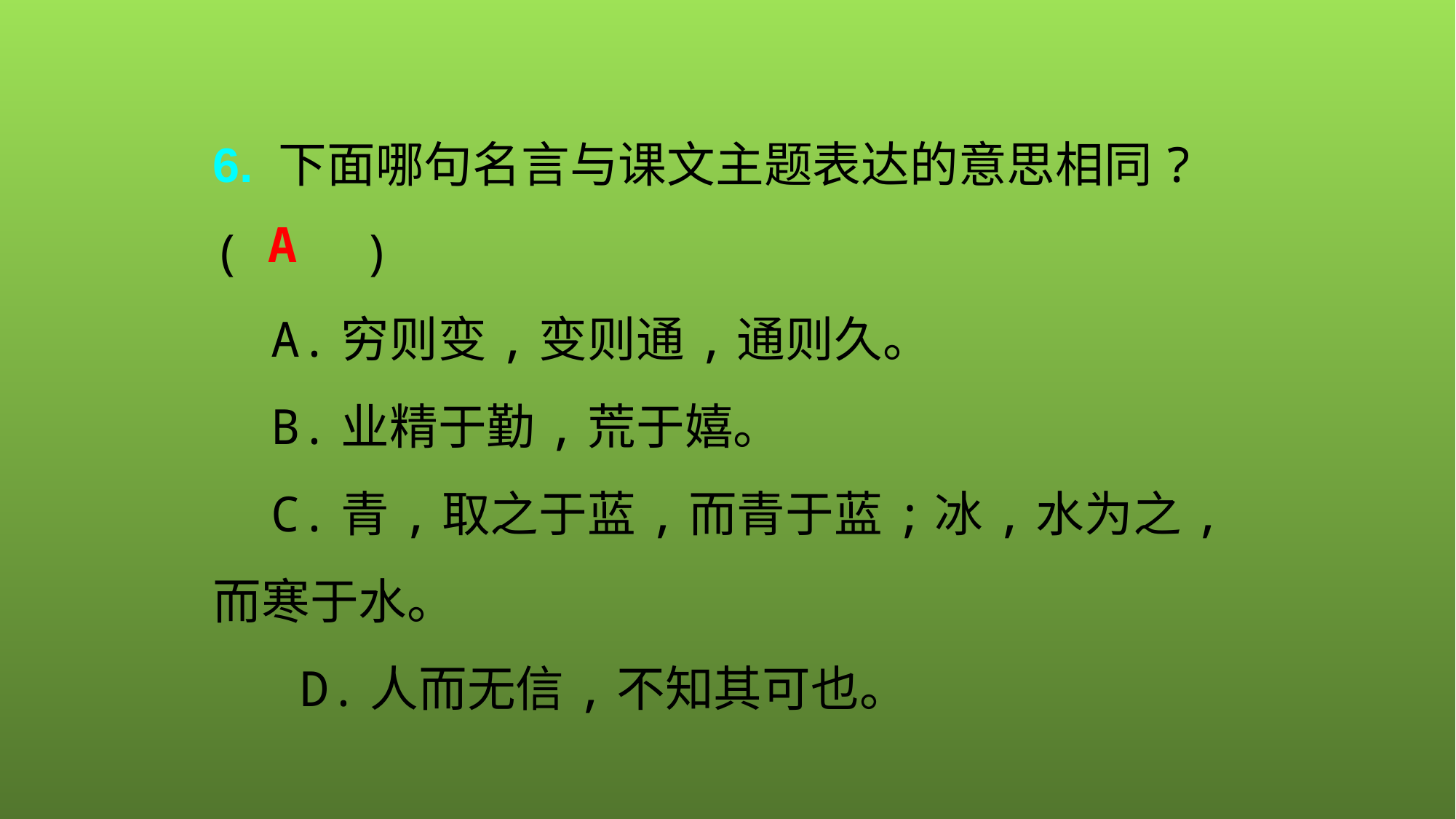

6. 下面哪句名言与课文主题表达的意思相同?
(　　)
  A.穷则变,变则通,通则久。
  B.业精于勤,荒于嬉。
  C.青,取之于蓝,而青于蓝;冰,水为之,而寒于水。
   D.人而无信,不知其可也。
A